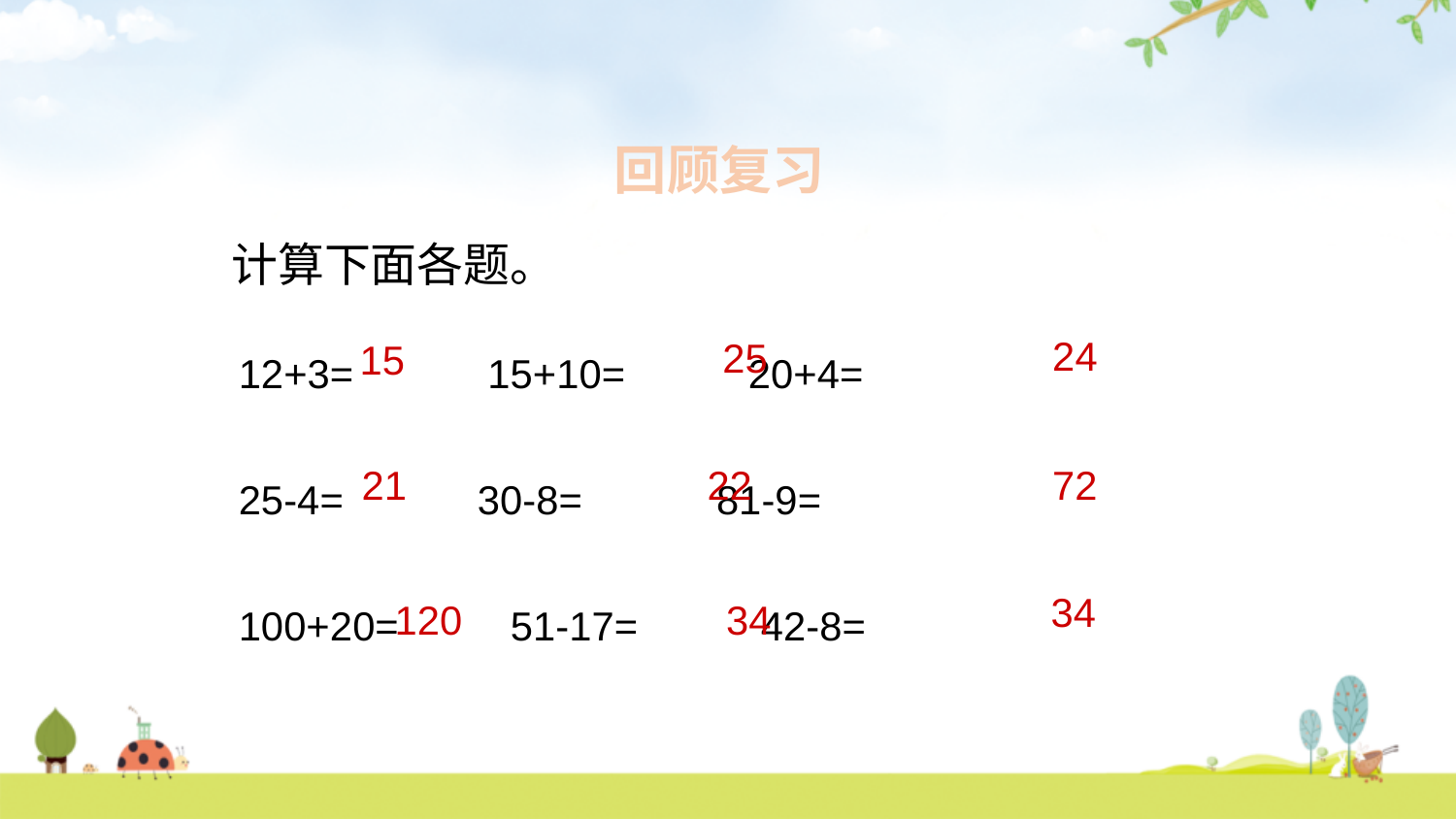

回顾复习
计算下面各题。
12+3=            15+10=           20+4=
25-4=            30-8=            81-9=
100+20=          51-17=           42-8=
24
25
15
21
22
72
34
120
34